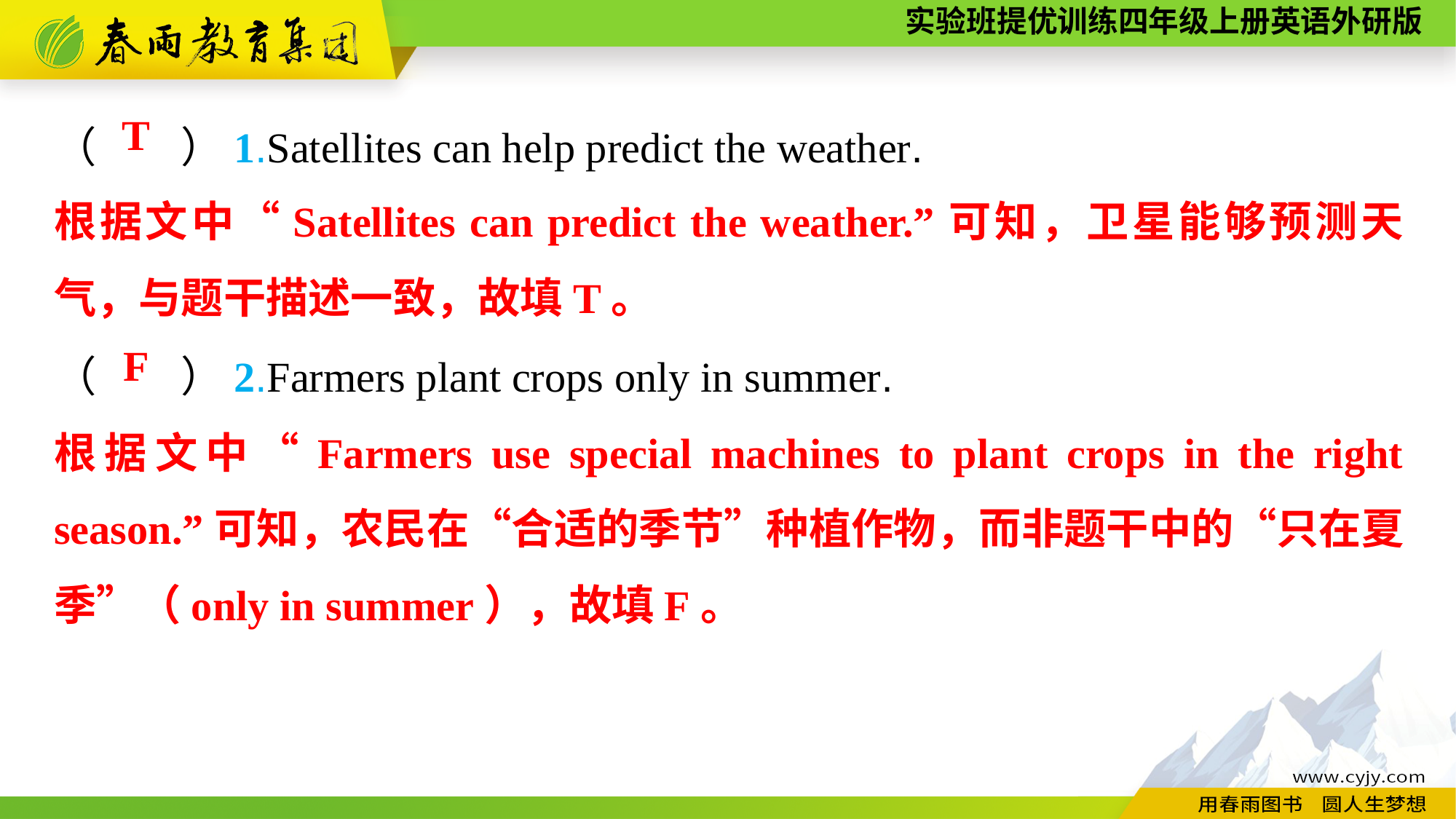

（　　）1.Satellites can help predict the weather.

（　　）2.Farmers plant crops only in summer.

T
根据文中“Satellites can predict the weather.”可知，卫星能够预测天气，与题干描述一致，故填T。
F
根据文中“Farmers use special machines to plant crops in the right season.”可知，农民在“合适的季节”种植作物，而非题干中的“只在夏季”（only in summer），故填F。